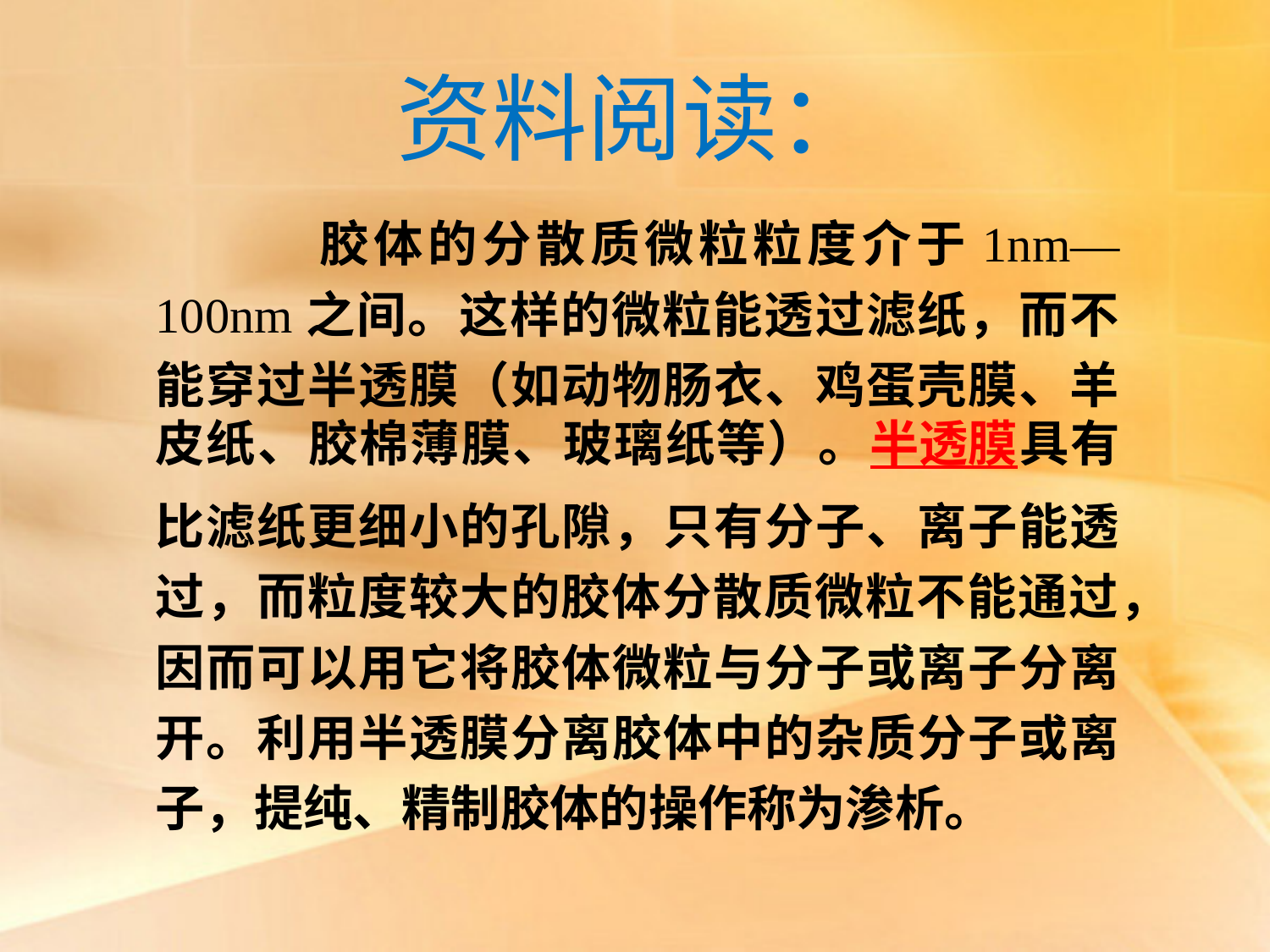

资料阅读：
            胶体的分散质微粒粒度介于1nm—100nm之间。这样的微粒能透过滤纸，而不能穿过半透膜（如动物肠衣、鸡蛋壳膜、羊皮纸、胶棉薄膜、玻璃纸等）。半透膜具有比滤纸更细小的孔隙，只有分子、离子能透过，而粒度较大的胶体分散质微粒不能通过，因而可以用它将胶体微粒与分子或离子分离开。利用半透膜分离胶体中的杂质分子或离子，提纯、精制胶体的操作称为渗析。